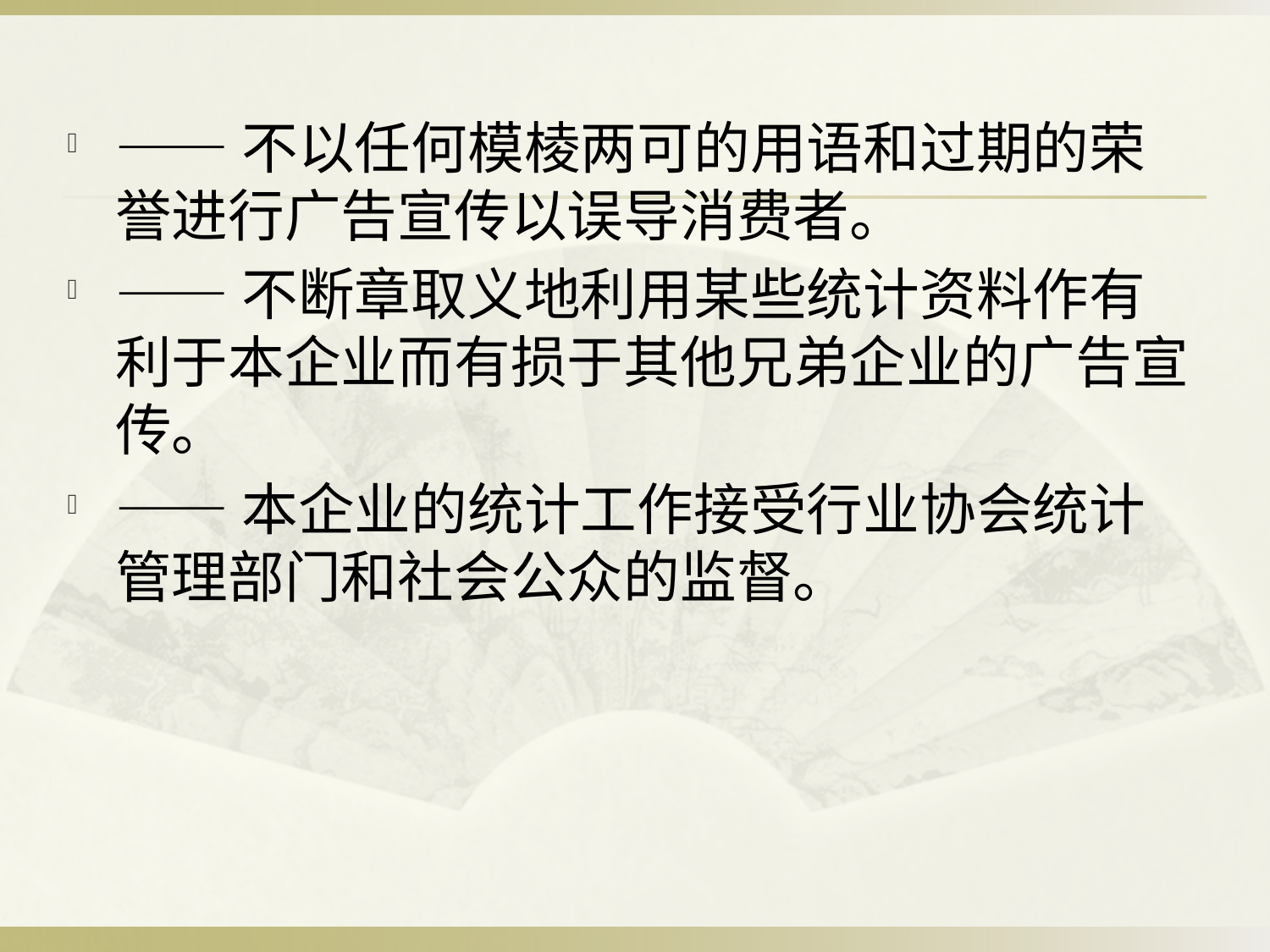

#
——不以任何模棱两可的用语和过期的荣誉进行广告宣传以误导消费者。
——不断章取义地利用某些统计资料作有利于本企业而有损于其他兄弟企业的广告宣传。
——本企业的统计工作接受行业协会统计管理部门和社会公众的监督。